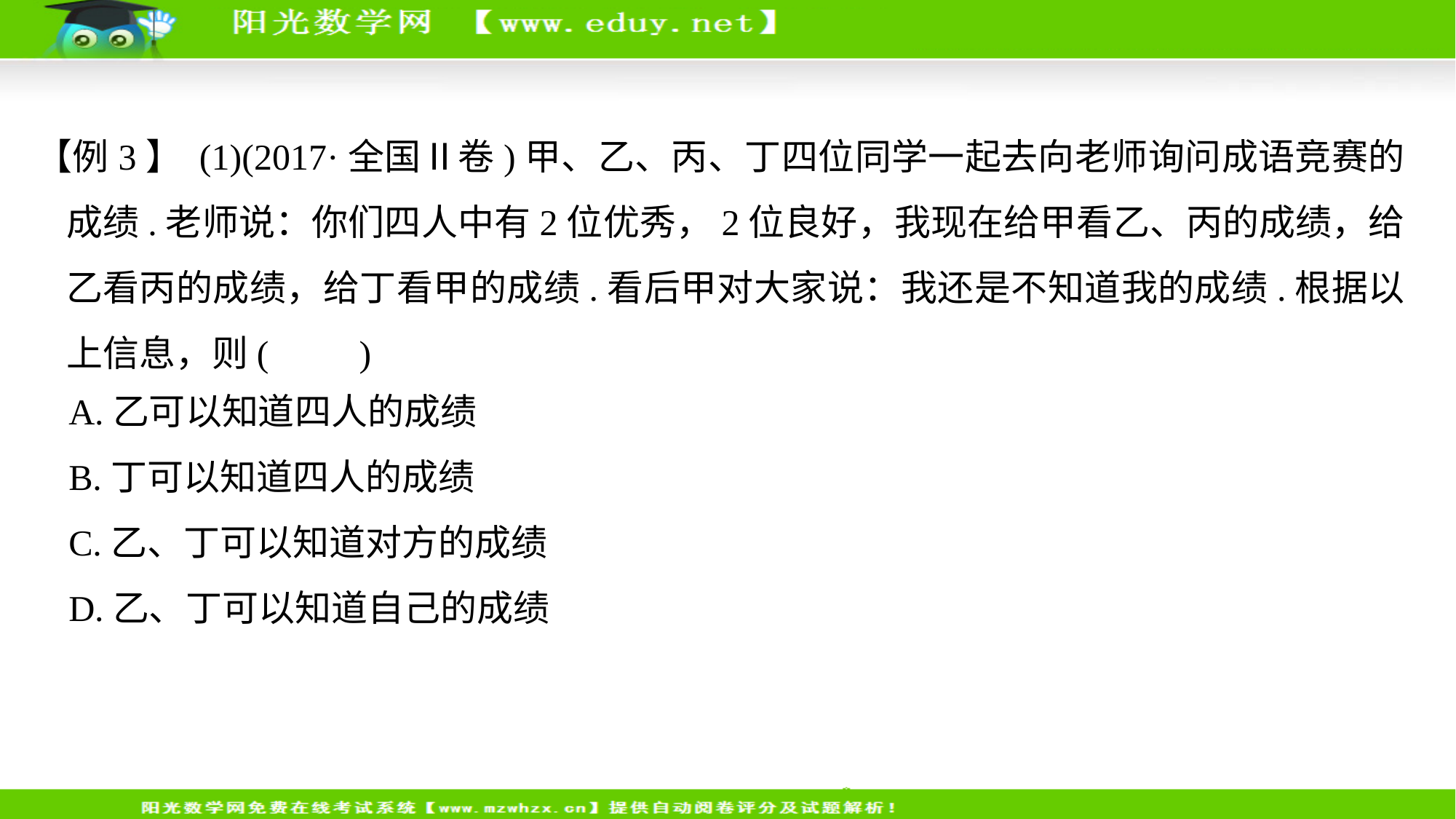

【例3】 (1)(2017·全国Ⅱ卷)甲、乙、丙、丁四位同学一起去向老师询问成语竞赛的成绩.老师说：你们四人中有2位优秀，2位良好，我现在给甲看乙、丙的成绩，给乙看丙的成绩，给丁看甲的成绩.看后甲对大家说：我还是不知道我的成绩.根据以上信息，则(　　)
A.乙可以知道四人的成绩
B.丁可以知道四人的成绩
C.乙、丁可以知道对方的成绩
D.乙、丁可以知道自己的成绩